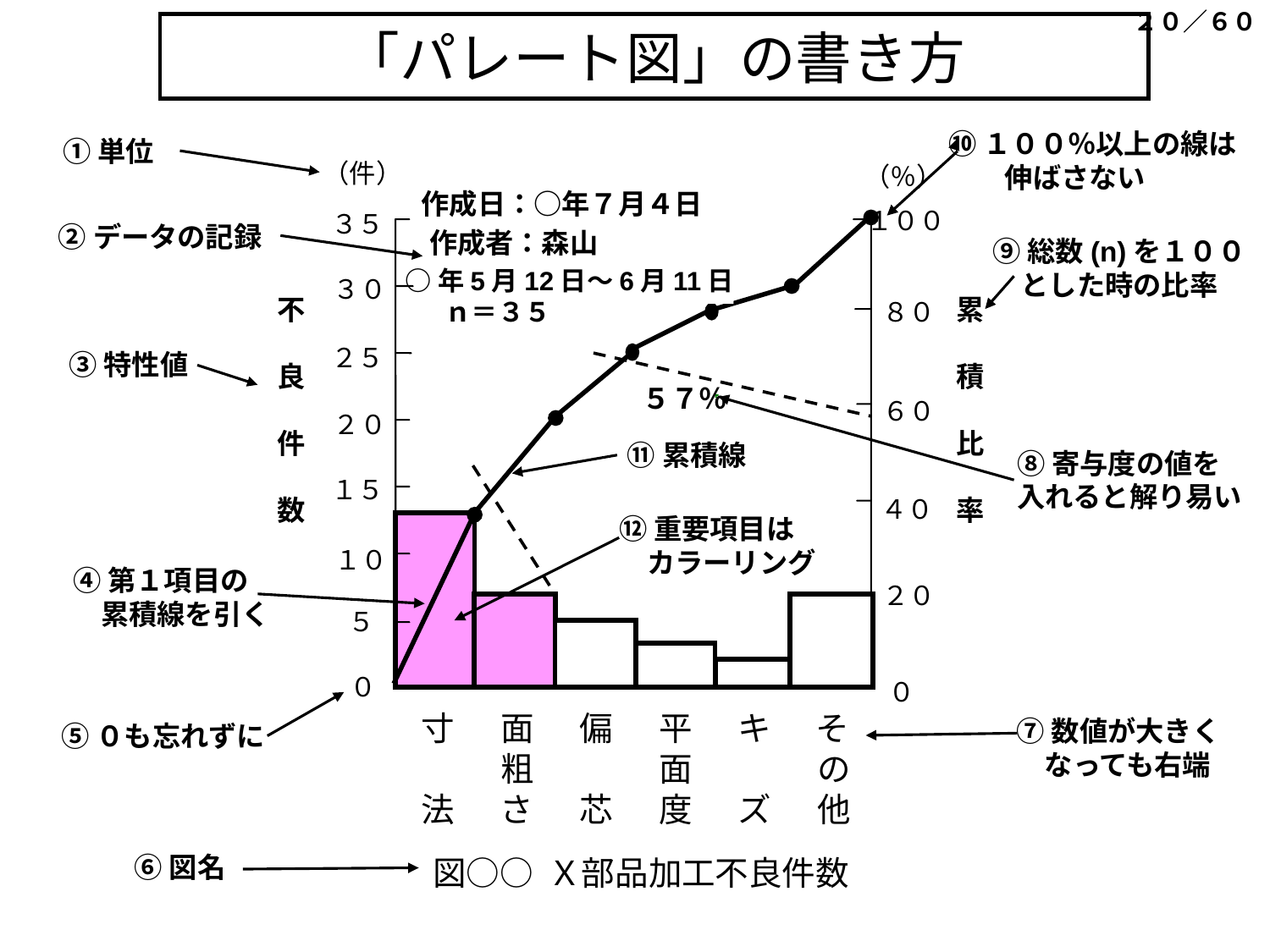

２０／６０
「パレート図」の書き方
⑩１００％以上の線は
　　伸ばさない
①単位

（件）
（％）
作成日：○年７月４日

１００
３５

②データの記録

作成者：森山
⑨総数(n)を１００
　とした時の比率

○年5月12日～6月11日

３０

    不
累
 ｎ＝３５
８０

③特性値
２５

    良
積

５７％

６０

２０

    件
比
⑪累積線
⑧寄与度の値を
入れると解り易い

１５

    数
４０
率

⑫重要項目は
　カラーリング

１０

④第１項目の
　累積線を引く

２０

５

０
０

寸
面
偏
平
キ
そ
⑦数値が大きく
　なっても右端
⑤０も忘れずに

粗
面
の
法
さ
芯
度
ズ
他
⑥図名
   図○○  Ｘ部品加工不良件数